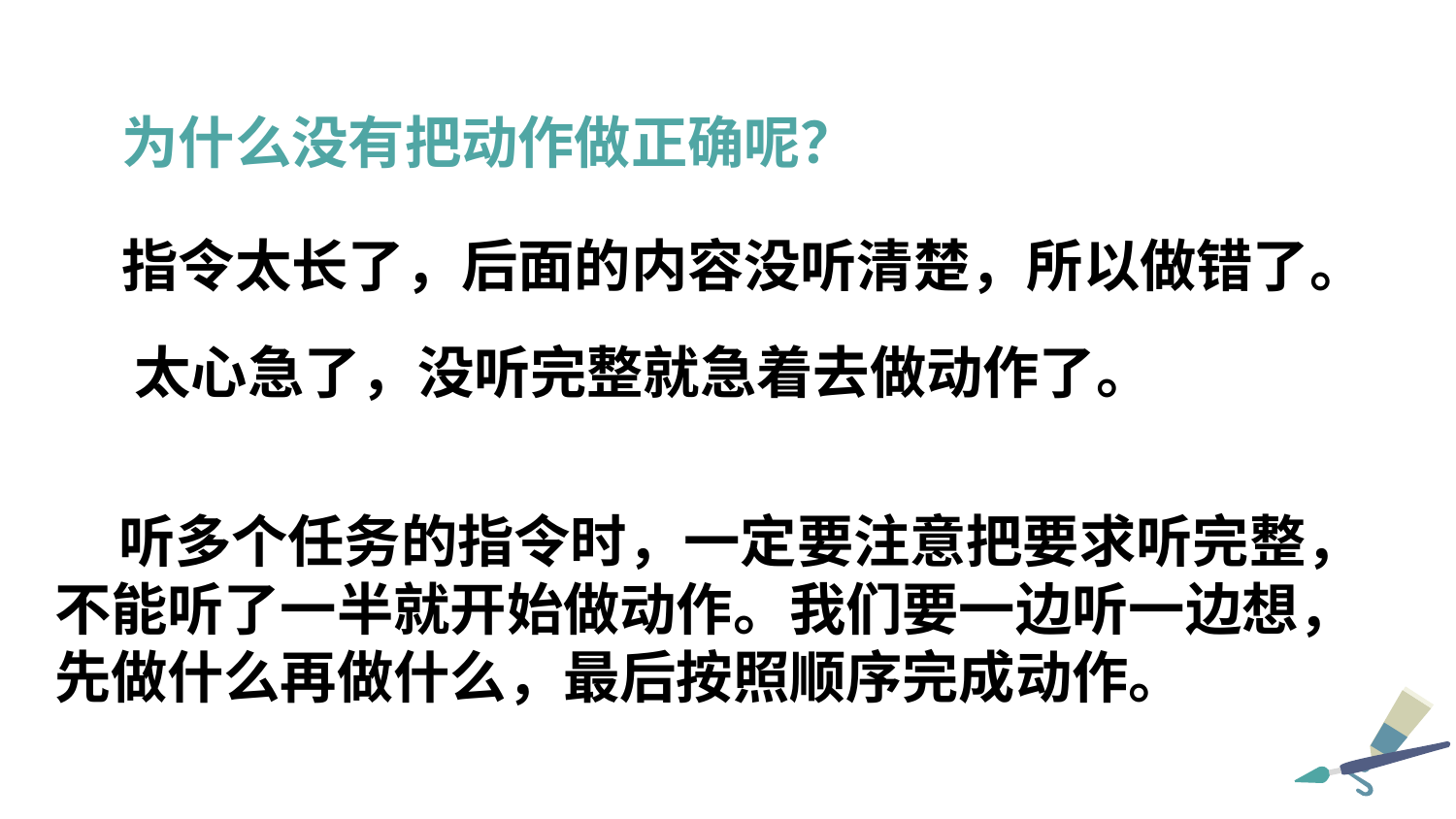

为什么没有把动作做正确呢？
指令太长了，后面的内容没听清楚，所以做错了。
太心急了，没听完整就急着去做动作了。
    听多个任务的指令时，一定要注意把要求听完整，不能听了一半就开始做动作。我们要一边听一边想，先做什么再做什么，最后按照顺序完成动作。